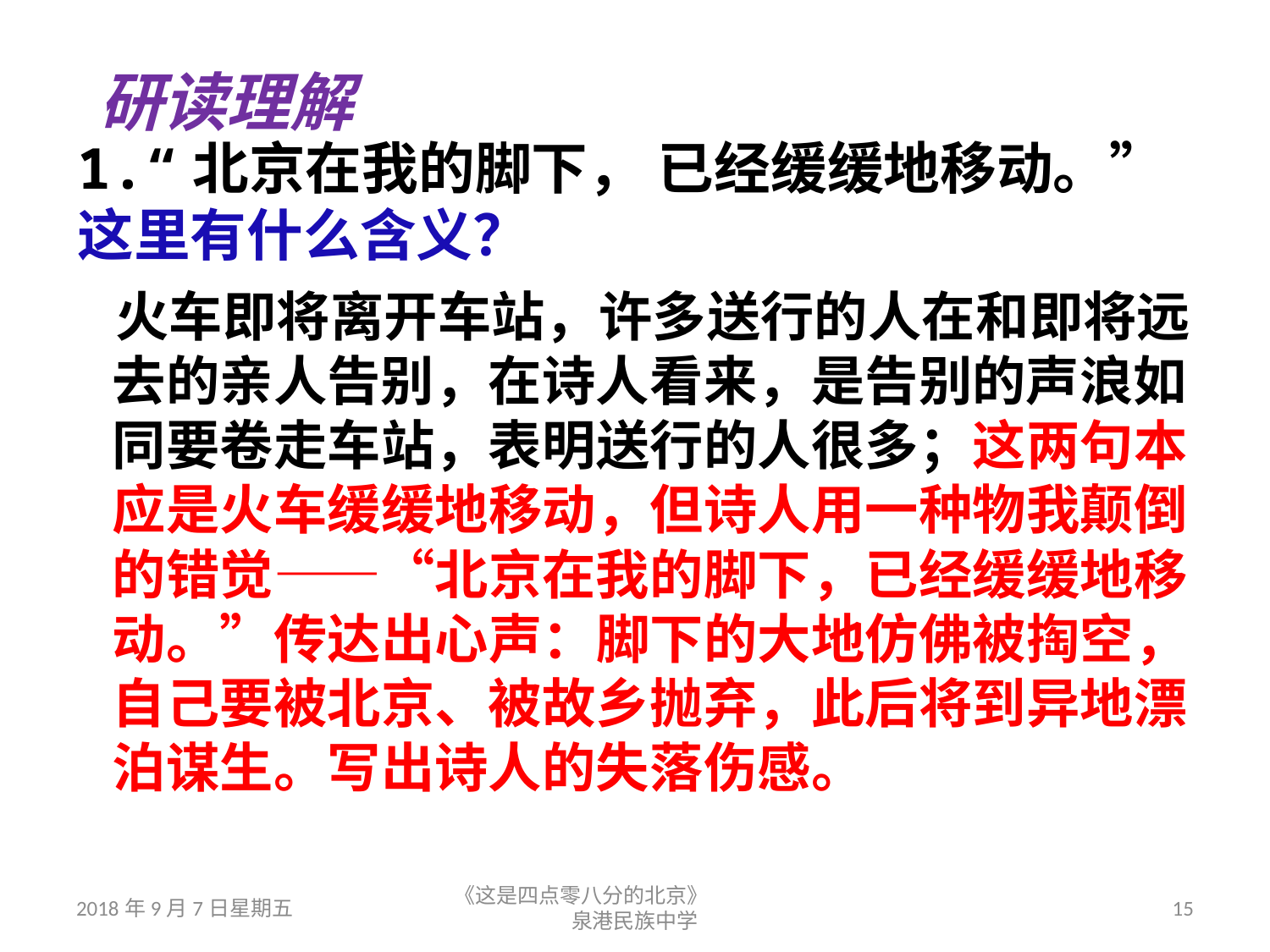

研读理解
1.“北京在我的脚下， 已经缓缓地移动。”
这里有什么含义？
   火车即将离开车站，许多送行的人在和即将远去的亲人告别，在诗人看来，是告别的声浪如同要卷走车站，表明送行的人很多；这两句本应是火车缓缓地移动，但诗人用一种物我颠倒的错觉——“北京在我的脚下，已经缓缓地移动。”传达出心声：脚下的大地仿佛被掏空，自己要被北京、被故乡抛弃，此后将到异地漂泊谋生。写出诗人的失落伤感。
2018年9月7日星期五
《这是四点零八分的北京》                        泉港民族中学
15